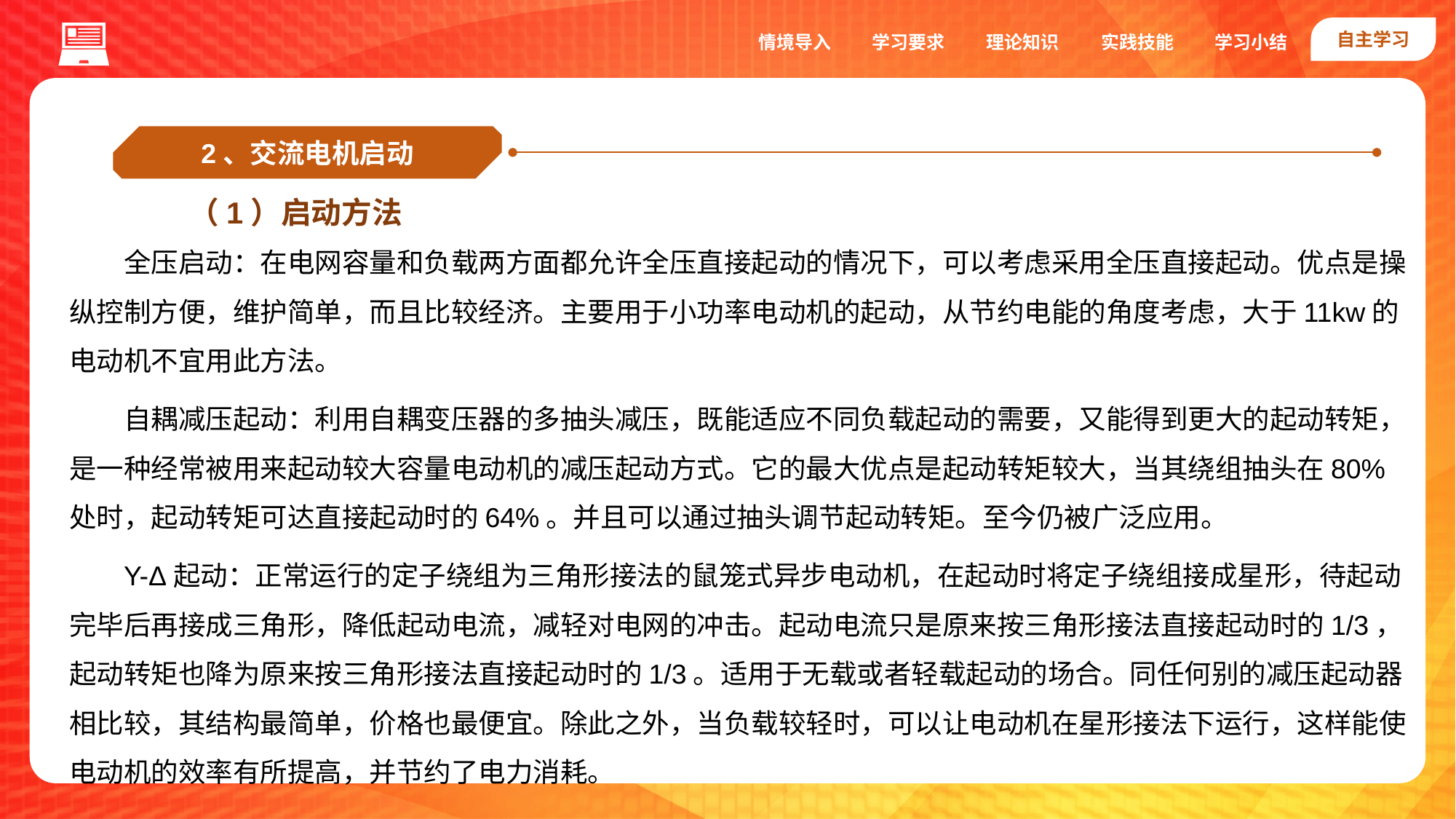

自主学习
实践技能
情境导入
学习要求
理论知识
学习小结

2、交流电机启动
（1）启动方法
全压启动：在电网容量和负载两方面都允许全压直接起动的情况下，可以考虑采用全压直接起动。优点是操纵控制方便，维护简单，而且比较经济。主要用于小功率电动机的起动，从节约电能的角度考虑，大于11kw的电动机不宜用此方法。
自耦减压起动：利用自耦变压器的多抽头减压，既能适应不同负载起动的需要，又能得到更大的起动转矩，是一种经常被用来起动较大容量电动机的减压起动方式。它的最大优点是起动转矩较大，当其绕组抽头在80%处时，起动转矩可达直接起动时的64%。并且可以通过抽头调节起动转矩。至今仍被广泛应用。
Y-Δ起动：正常运行的定子绕组为三角形接法的鼠笼式异步电动机，在起动时将定子绕组接成星形，待起动完毕后再接成三角形，降低起动电流，减轻对电网的冲击。起动电流只是原来按三角形接法直接起动时的1/3，起动转矩也降为原来按三角形接法直接起动时的1/3。适用于无载或者轻载起动的场合。同任何别的减压起动器相比较，其结构最简单，价格也最便宜。除此之外，当负载较轻时，可以让电动机在星形接法下运行，这样能使电动机的效率有所提高，并节约了电力消耗。